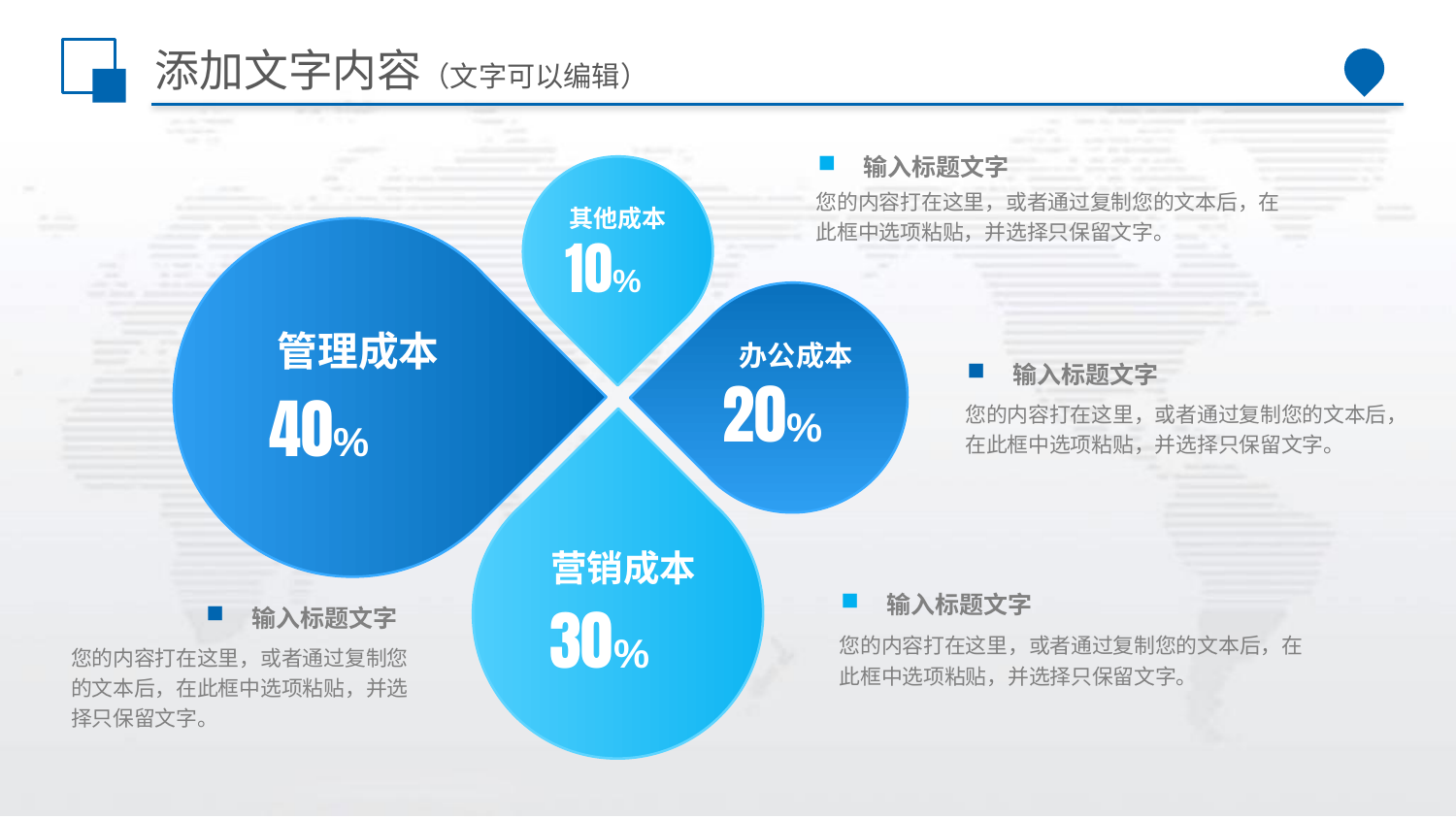

# 添加文字内容（文字可以编辑）
9

其他成本
10%
输入标题文字
您的内容打在这里，或者通过复制您的文本后，在此框中选项粘贴，并选择只保留文字。

管理成本
40%

办公成本
20%
输入标题文字
您的内容打在这里，或者通过复制您的文本后，在此框中选项粘贴，并选择只保留文字。

营销成本
30%
输入标题文字
输入标题文字
您的内容打在这里，或者通过复制您的文本后，在此框中选项粘贴，并选择只保留文字。
您的内容打在这里，或者通过复制您的文本后，在此框中选项粘贴，并选择只保留文字。